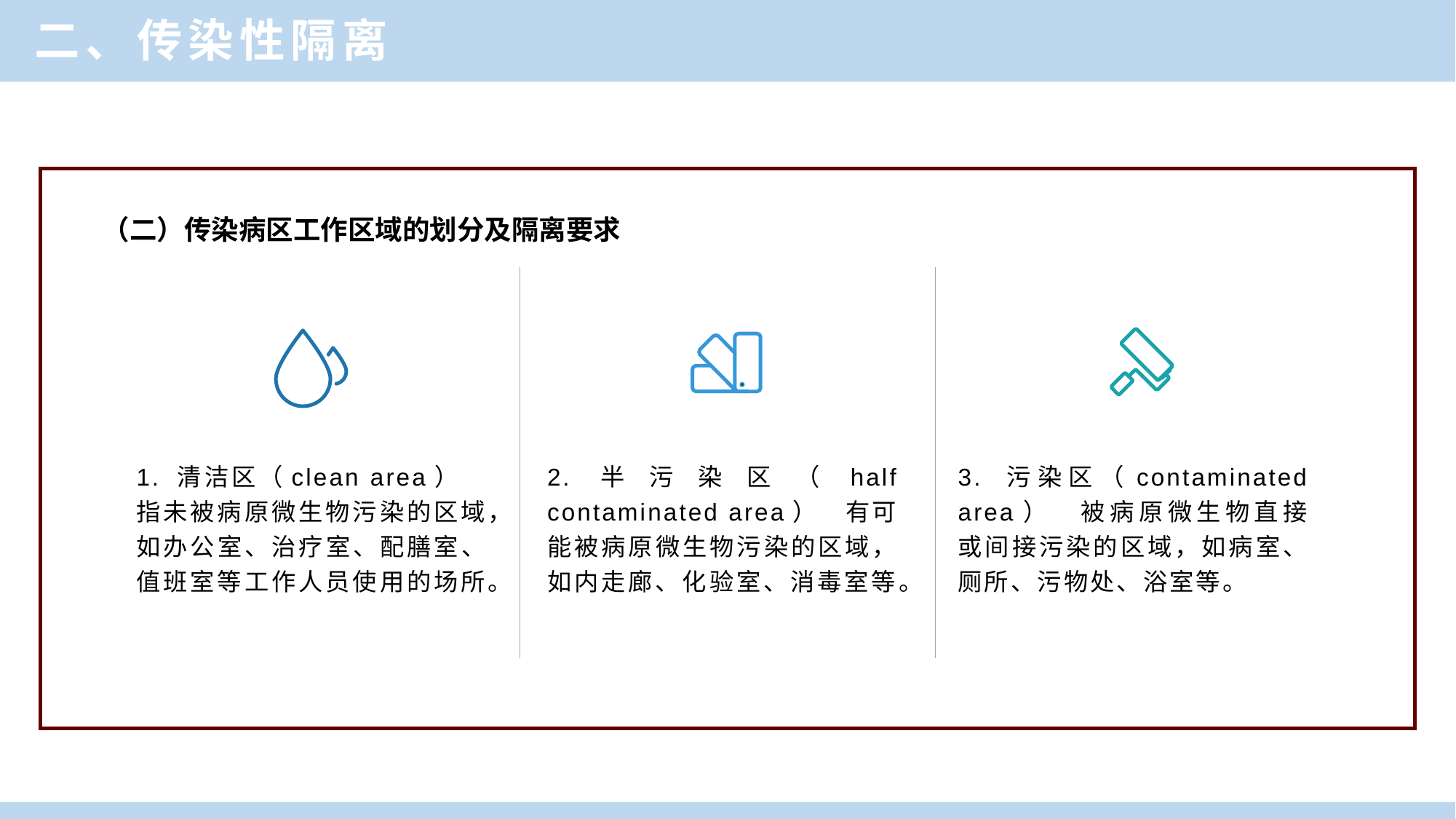

二、传染性隔离

（二）传染病区工作区域的划分及隔离要求

1. 清洁区（clean area）　指未被病原微生物污染的区域，如办公室、治疗室、配膳室、值班室等工作人员使用的场所。
2.半污染区（half contaminated area）　有可能被病原微生物污染的区域，如内走廊、化验室、消毒室等。
3. 污染区（contaminated area）　被病原微生物直接或间接污染的区域，如病室、厕所、污物处、浴室等。